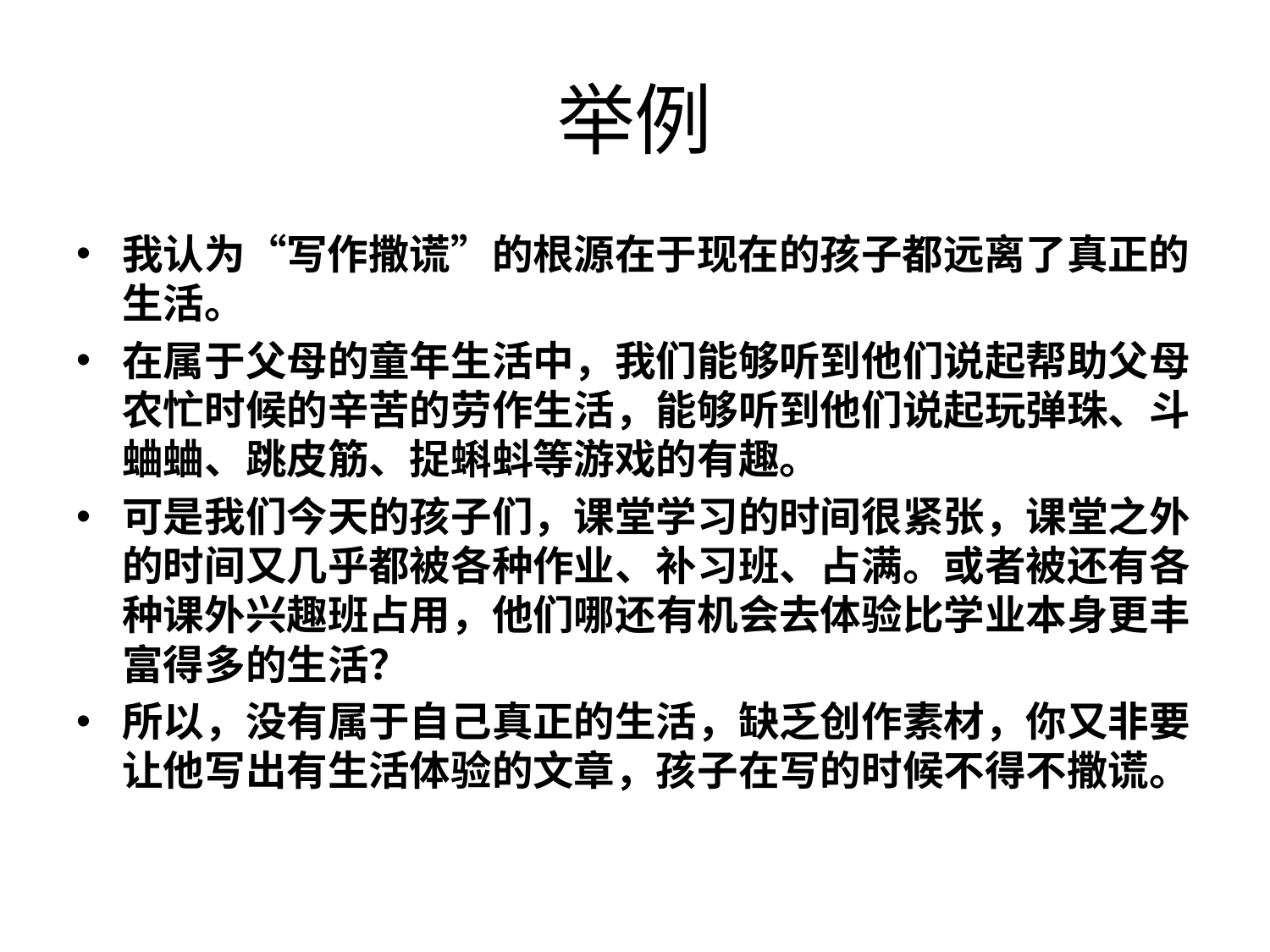

# 举例
我认为“写作撒谎”的根源在于现在的孩子都远离了真正的生活。
在属于父母的童年生活中，我们能够听到他们说起帮助父母农忙时候的辛苦的劳作生活，能够听到他们说起玩弹珠、斗蛐蛐、跳皮筋、捉蝌蚪等游戏的有趣。
可是我们今天的孩子们，课堂学习的时间很紧张，课堂之外的时间又几乎都被各种作业、补习班、占满。或者被还有各种课外兴趣班占用，他们哪还有机会去体验比学业本身更丰富得多的生活？
所以，没有属于自己真正的生活，缺乏创作素材，你又非要让他写出有生活体验的文章，孩子在写的时候不得不撒谎。